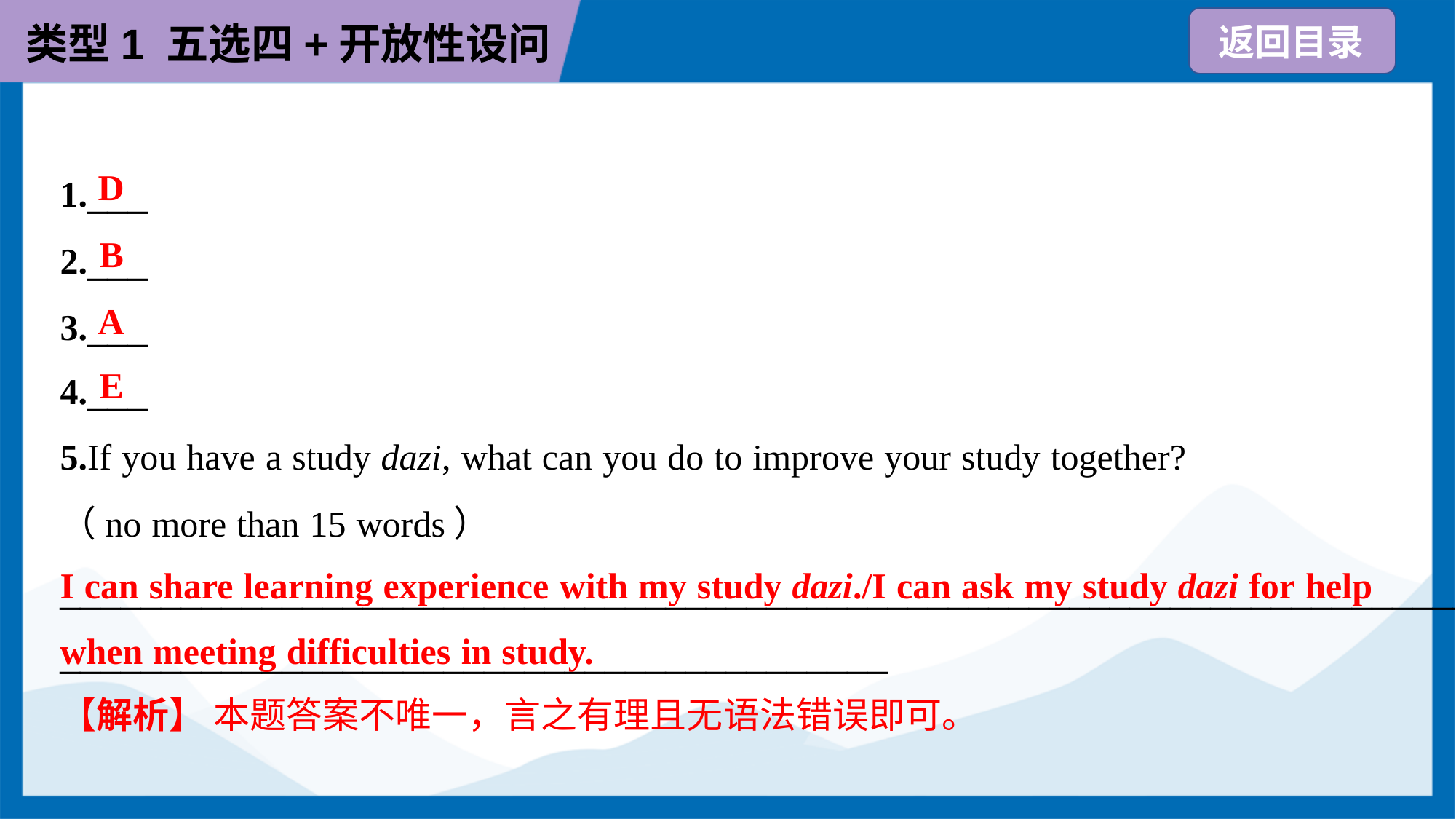

D
1.___
2.___
3.___
4.___
B
A
E
5.If you have a study dazi, what can you do to improve your study together?
（no more than 15 words）
_________________________________________________________________________
_________________________________________
I can share learning experience with my study dazi./I can ask my study dazi for help when meeting difficulties in study.
【解析】 本题答案不唯一，言之有理且无语法错误即可。